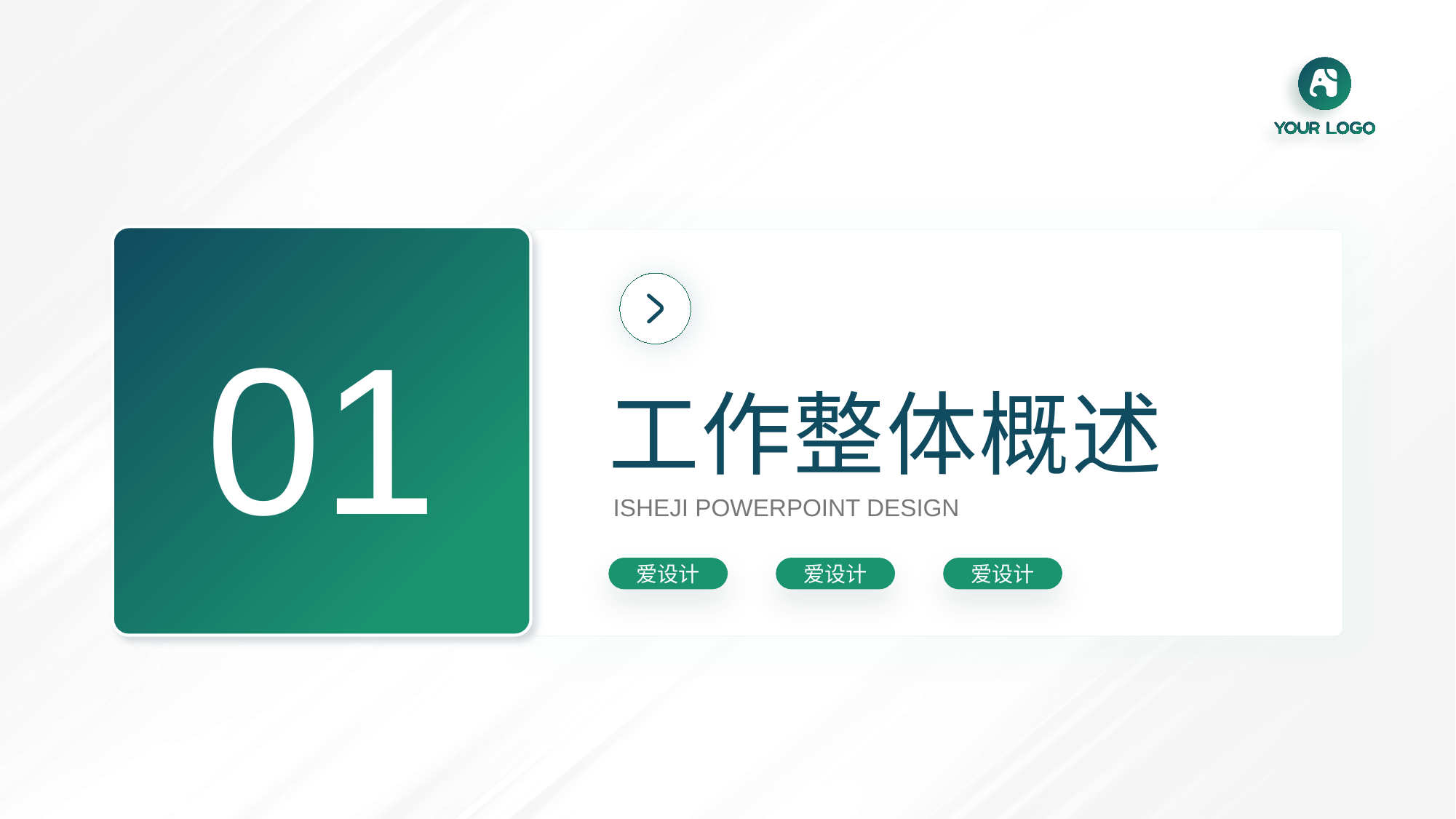

01

工作整体概述
ISHEJI POWERPOINT DESIGN
爱设计
爱设计
爱设计